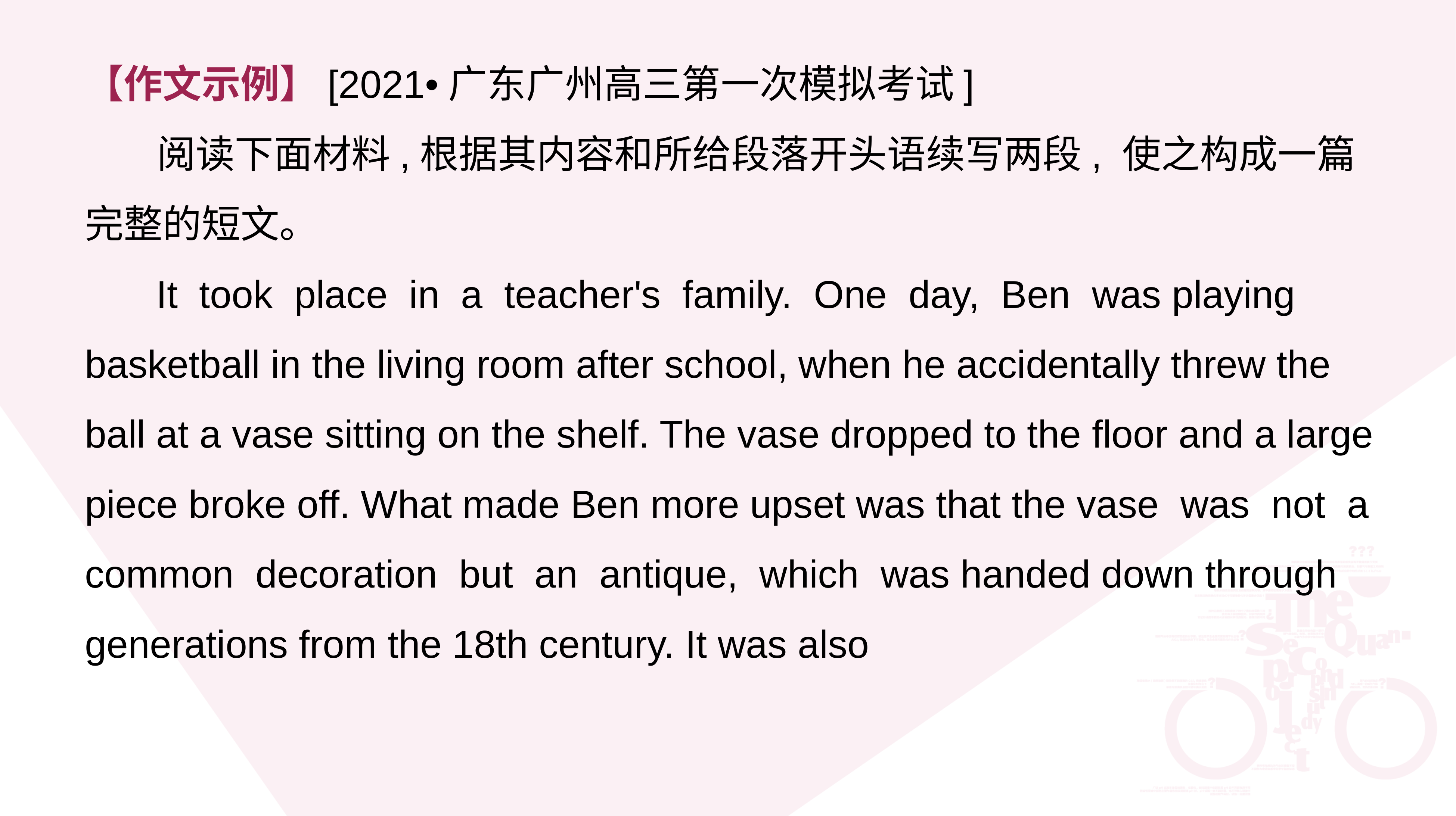

【作文示例】[2021•广东广州高三第一次模拟考试]
    阅读下面材料,根据其内容和所给段落开头语续写两段, 使之构成一篇完整的短文。
    It  took  place  in  a  teacher's  family.  One  day,  Ben  was playing basketball in the living room after school, when he accidentally threw the ball at a vase sitting on the shelf. The vase dropped to the floor and a large piece broke off. What made Ben more upset was that the vase  was  not  a  common  decoration  but  an  antique,  which  was handed down through generations from the 18th century. It was also